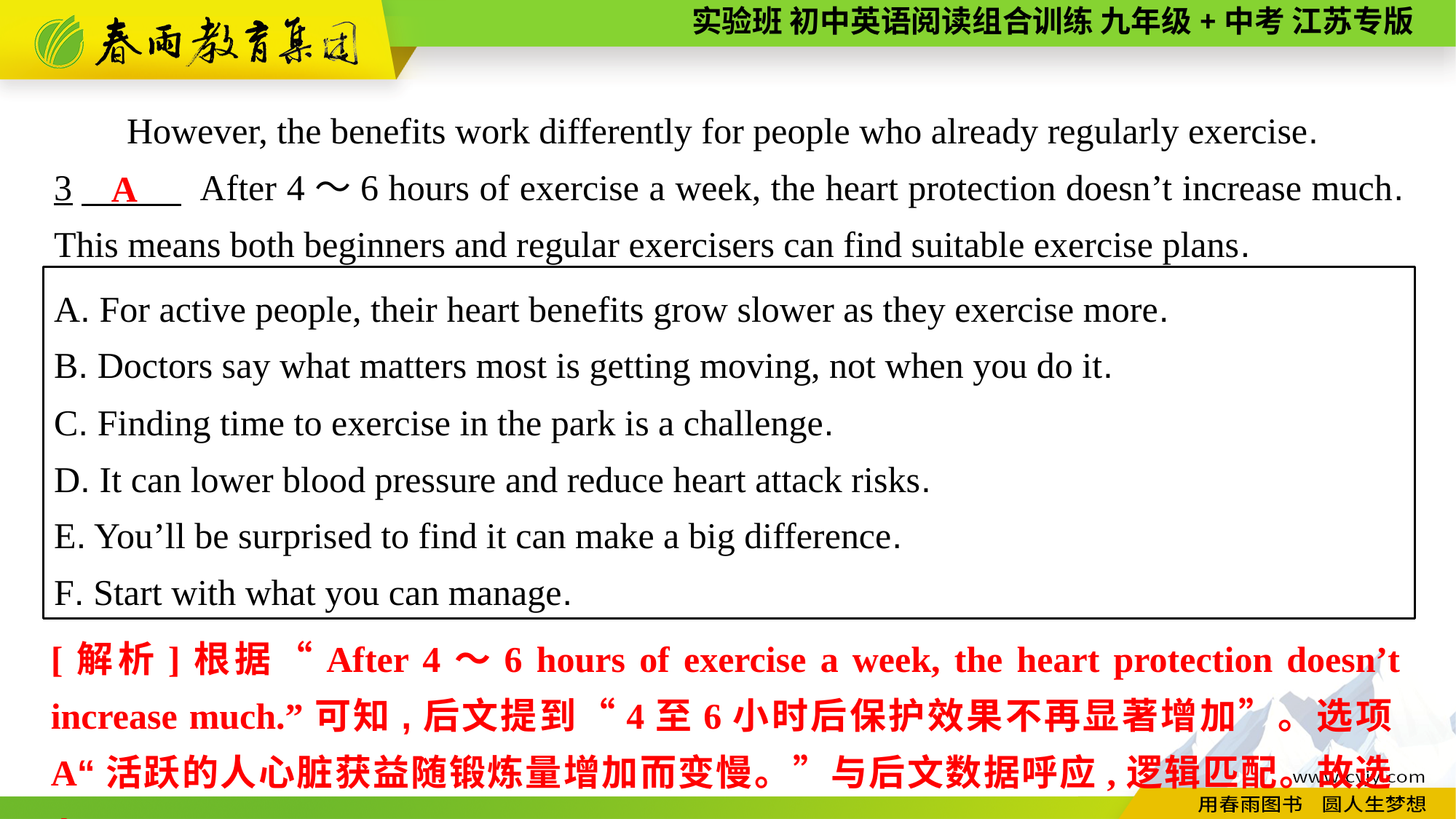

However, the benefits work differently for people who already regularly exercise.
3　        After 4～6 hours of exercise a week, the heart protection doesn’t increase much. This means both beginners and regular exercisers can find suitable exercise plans.
A
A. For active people, their heart benefits grow slower as they exercise more.
B. Doctors say what matters most is getting moving, not when you do it.
C. Finding time to exercise in the park is a challenge.
D. It can lower blood pressure and reduce heart attack risks.
E. You’ll be surprised to find it can make a big difference.
F. Start with what you can manage.
[解析]根据“After 4～6 hours of exercise a week, the heart protection doesn’t increase much.”可知,后文提到“4至6小时后保护效果不再显著增加”。选项A“活跃的人心脏获益随锻炼量增加而变慢。”与后文数据呼应,逻辑匹配。故选A。